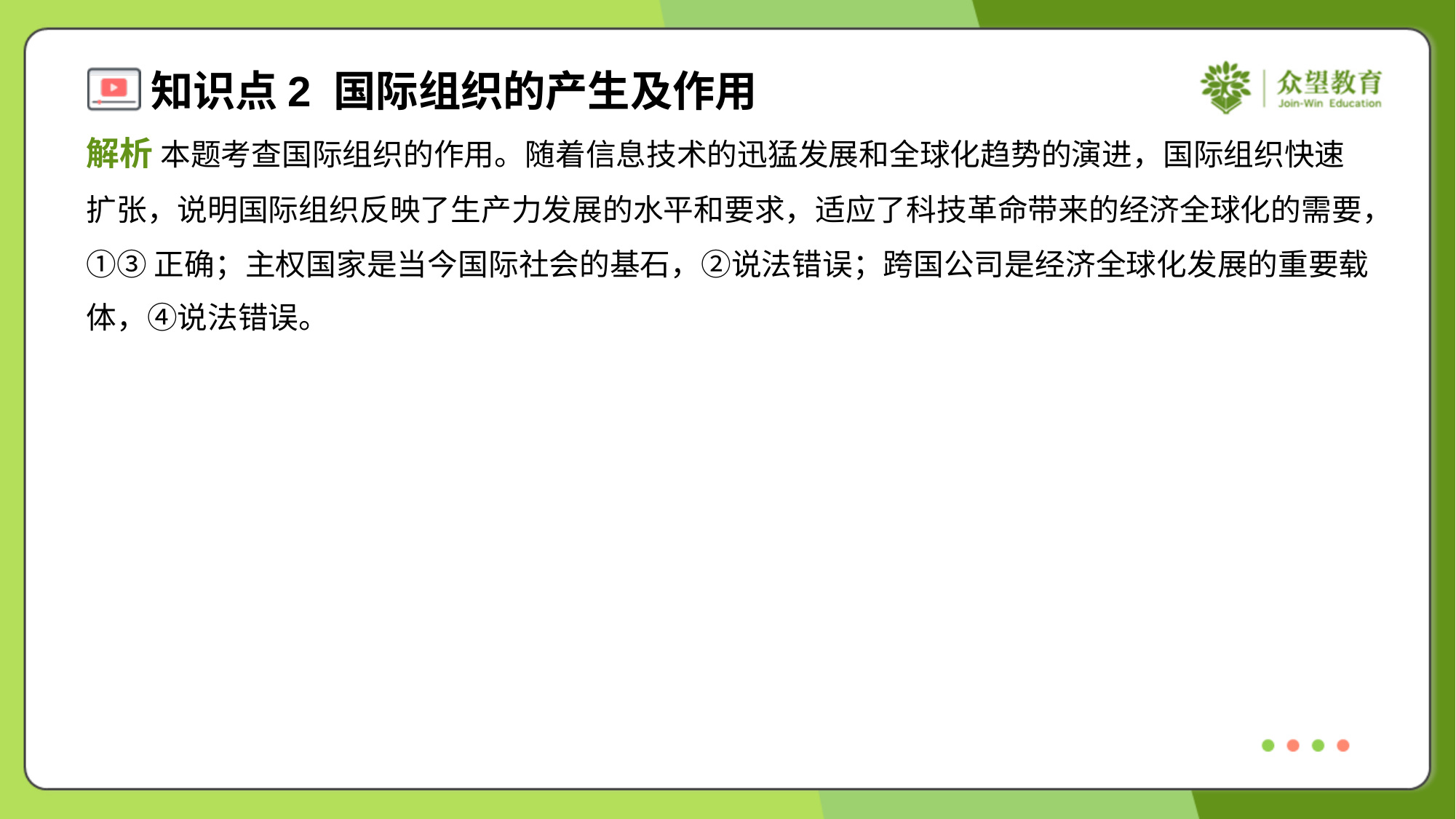

解析 本题考查国际组织的作用。随着信息技术的迅猛发展和全球化趋势的演进，国际组织快速
扩张，说明国际组织反映了生产力发展的水平和要求，适应了科技革命带来的经济全球化的需要，
①③正确；主权国家是当今国际社会的基石，②说法错误；跨国公司是经济全球化发展的重要载
体，④说法错误。